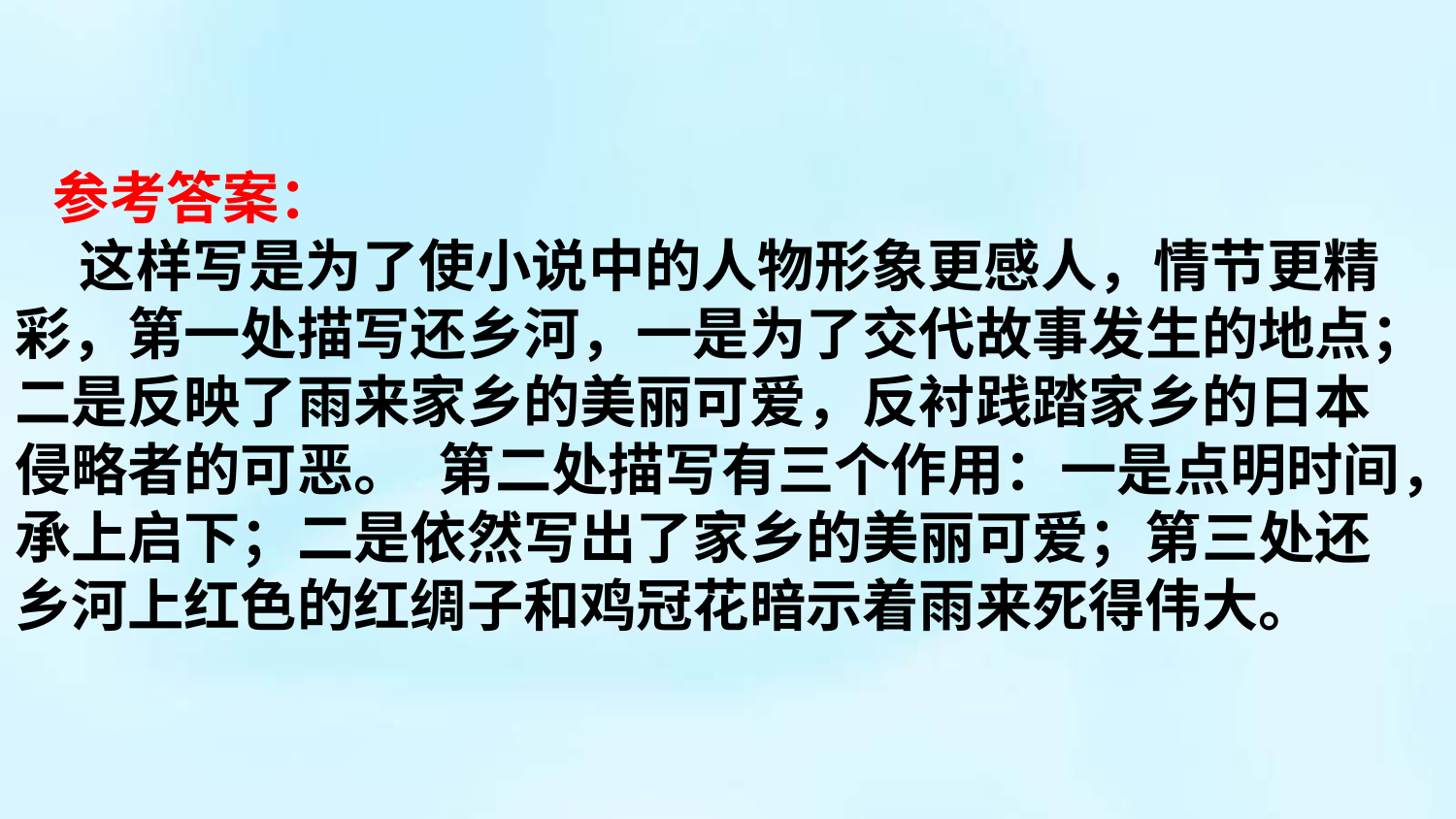

参考答案：
    这样写是为了使小说中的人物形象更感人，情节更精彩，第一处描写还乡河，一是为了交代故事发生的地点；二是反映了雨来家乡的美丽可爱，反衬践踏家乡的日本侵略者的可恶。 第二处描写有三个作用：一是点明时间，承上启下；二是依然写出了家乡的美丽可爱；第三处还乡河上红色的红绸子和鸡冠花暗示着雨来死得伟大。